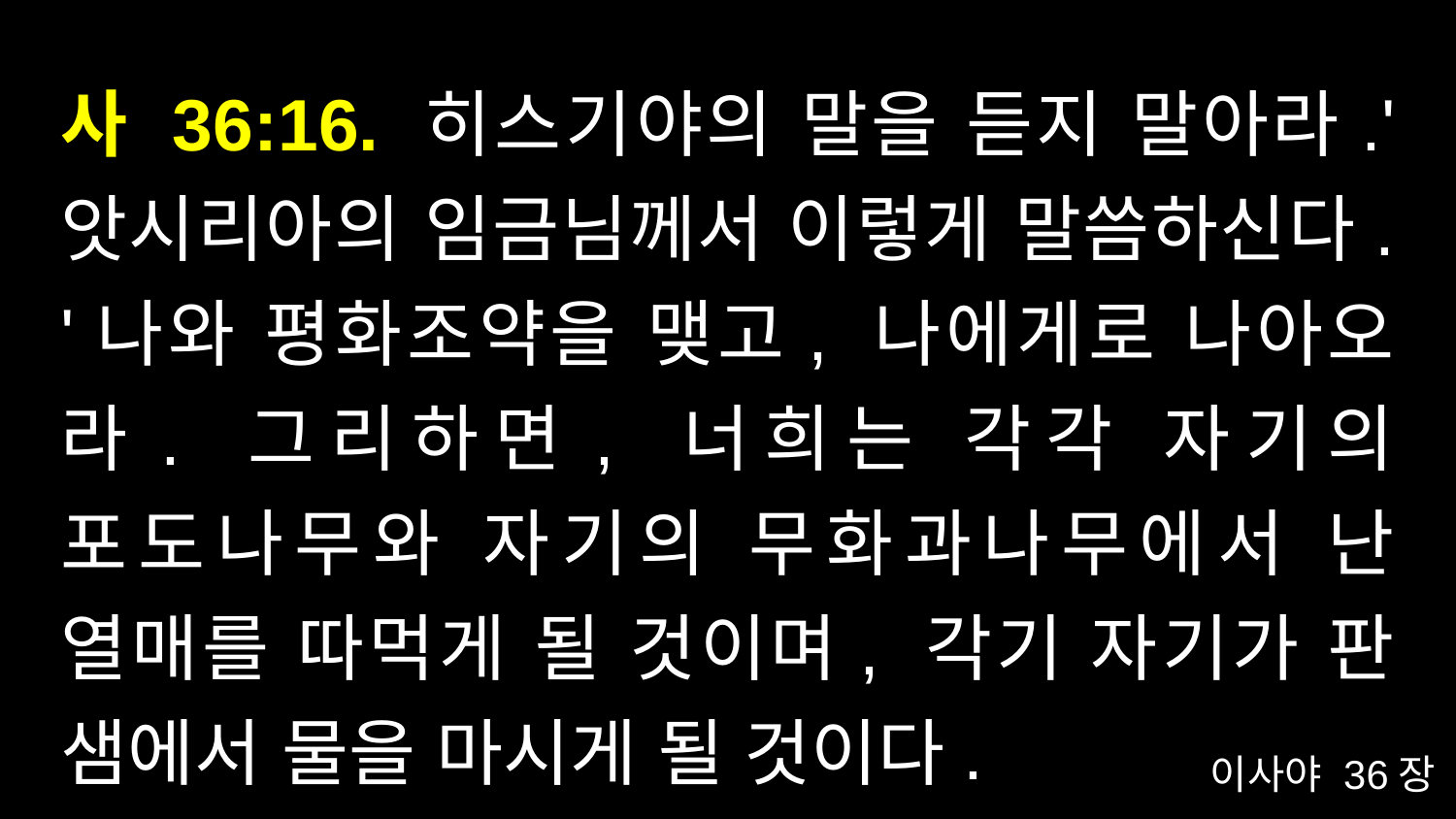

# 사 36:16. 히스기야의 말을 듣지 말아라.' 앗시리아의 임금님께서 이렇게 말씀하신다. '나와 평화조약을 맺고, 나에게로 나아오라. 그리하면, 너희는 각각 자기의 포도나무와 자기의 무화과나무에서 난 열매를 따먹게 될 것이며, 각기 자기가 판 샘에서 물을 마시게 될 것이다.
이사야 36장